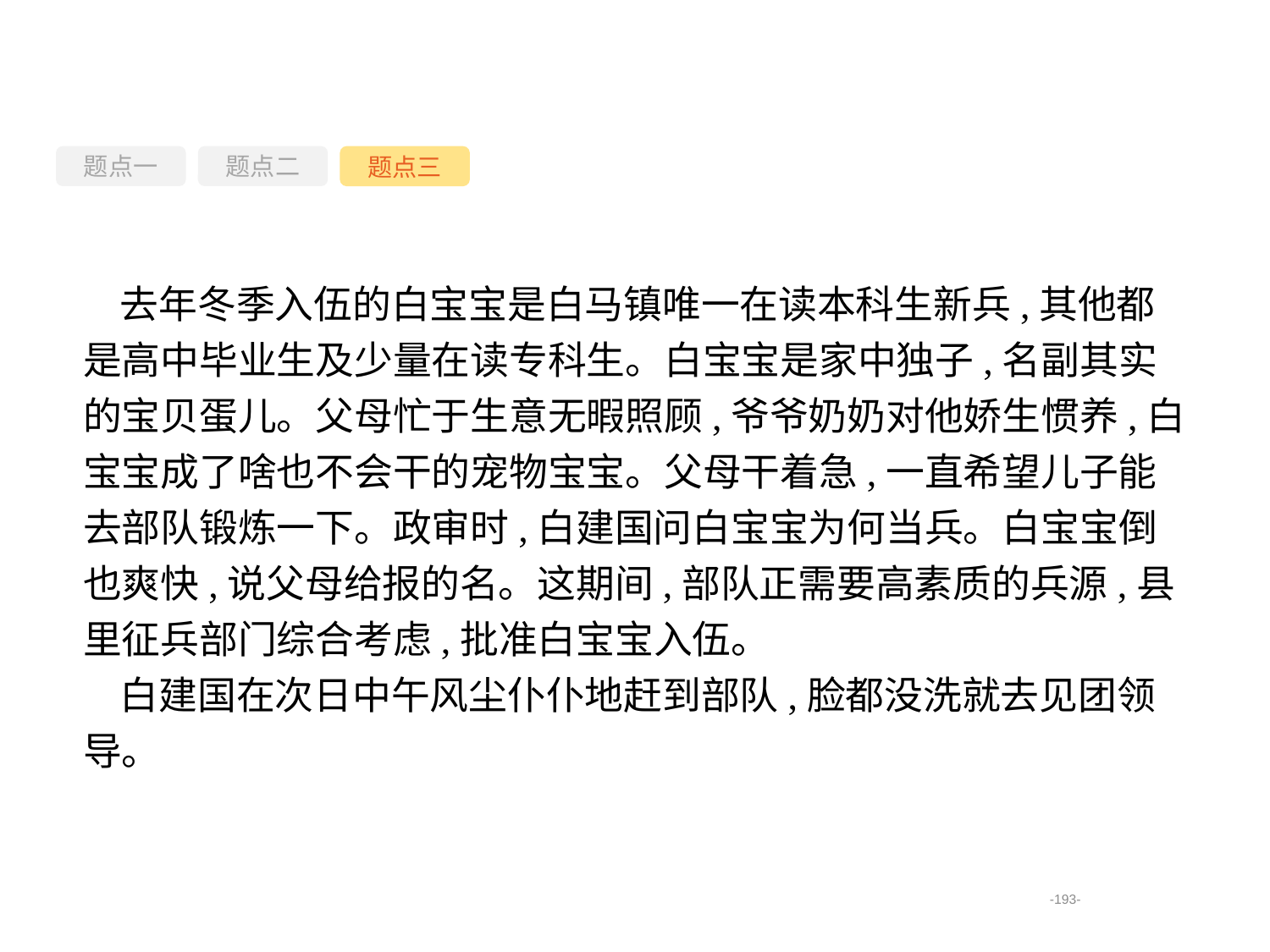

题点一
题点三
题点二
去年冬季入伍的白宝宝是白马镇唯一在读本科生新兵,其他都是高中毕业生及少量在读专科生。白宝宝是家中独子,名副其实的宝贝蛋儿。父母忙于生意无暇照顾,爷爷奶奶对他娇生惯养,白宝宝成了啥也不会干的宠物宝宝。父母干着急,一直希望儿子能去部队锻炼一下。政审时,白建国问白宝宝为何当兵。白宝宝倒也爽快,说父母给报的名。这期间,部队正需要高素质的兵源,县里征兵部门综合考虑,批准白宝宝入伍。
白建国在次日中午风尘仆仆地赶到部队,脸都没洗就去见团领导。
-193-